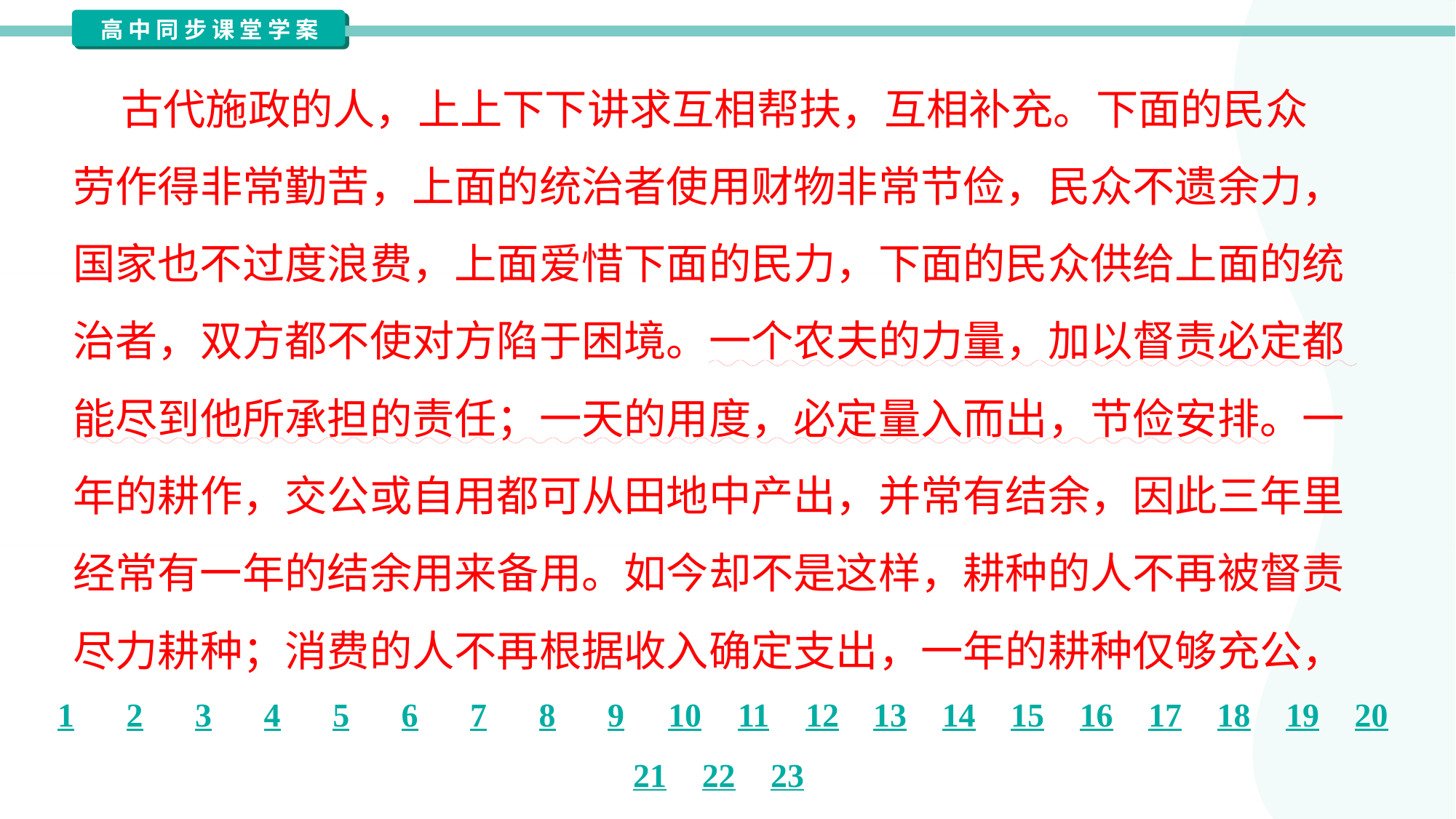

古代施政的人，上上下下讲求互相帮扶，互相补充。下面的民众
劳作得非常勤苦，上面的统治者使用财物非常节俭，民众不遗余力，
国家也不过度浪费，上面爱惜下面的民力，下面的民众供给上面的统
治者，双方都不使对方陷于困境。一个农夫的力量，加以督责必定都
能尽到他所承担的责任；一天的用度，必定量入而出，节俭安排。一
年的耕作，交公或自用都可从田地中产出，并常有结余，因此三年里
经常有一年的结余用来备用。如今却不是这样，耕种的人不再被督责
尽力耕种；消费的人不再根据收入确定支出，一年的耕种仅够充公，